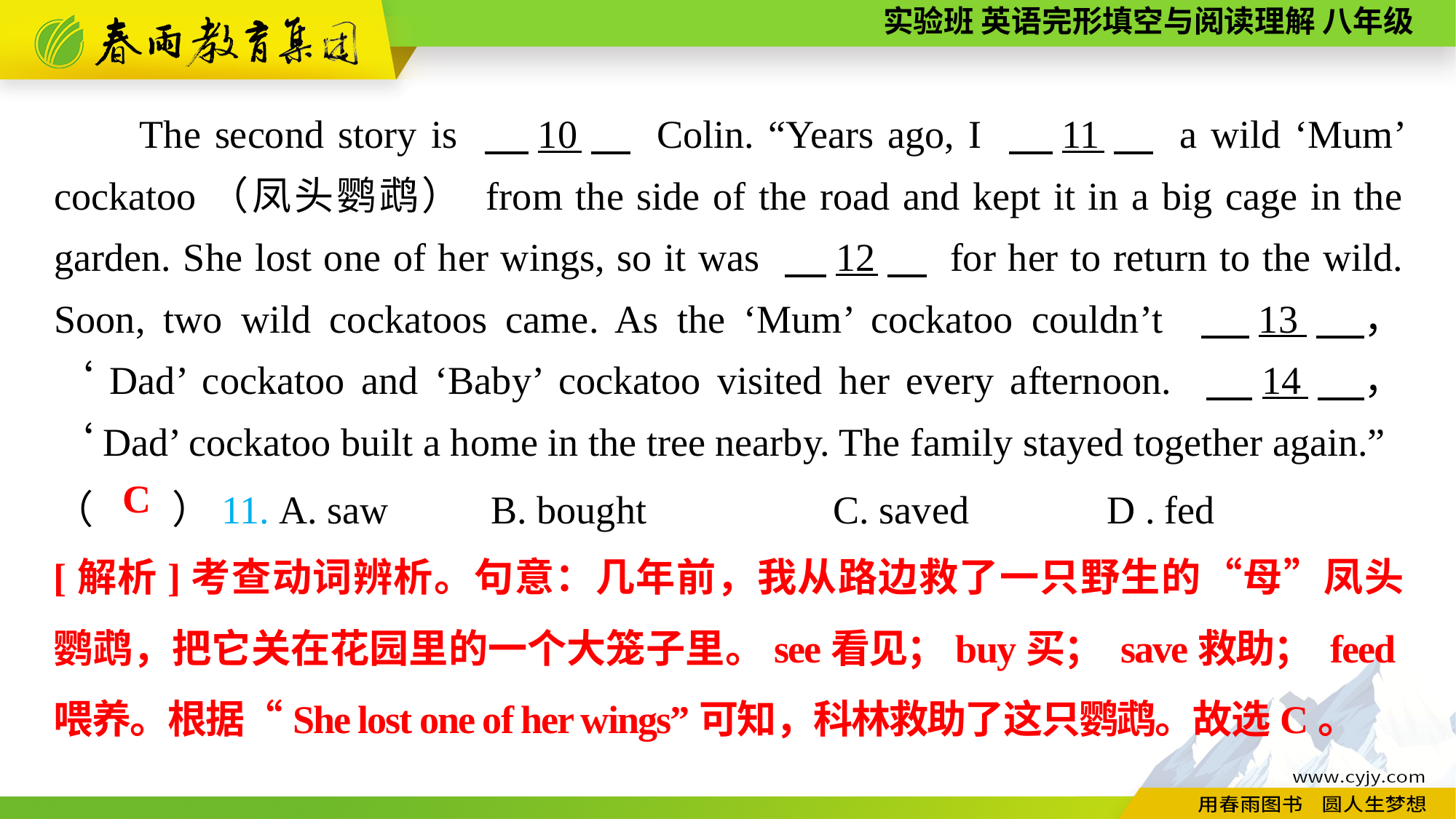

The second story is 　10　 Colin. “Years ago, I 　11　 a wild ‘Mum’ cockatoo（凤头鹦鹉） from the side of the road and kept it in a big cage in the garden. She lost one of her wings, so it was 　12　 for her to return to the wild. Soon, two wild cockatoos came. As the ‘Mum’ cockatoo couldn’t 　13　， ‘Dad’ cockatoo and ‘Baby’ cockatoo visited her every afternoon. 　14　， ‘Dad’ cockatoo built a home in the tree nearby. The family stayed together again.”
（　　）11. A. saw	B. bought                   C. saved              D . fed
C
[解析]考查动词辨析。句意：几年前，我从路边救了一只野生的“母”凤头鹦鹉，把它关在花园里的一个大笼子里。see看见；buy买； save救助； feed喂养。根据“She lost one of her wings”可知，科林救助了这只鹦鹉。故选C。